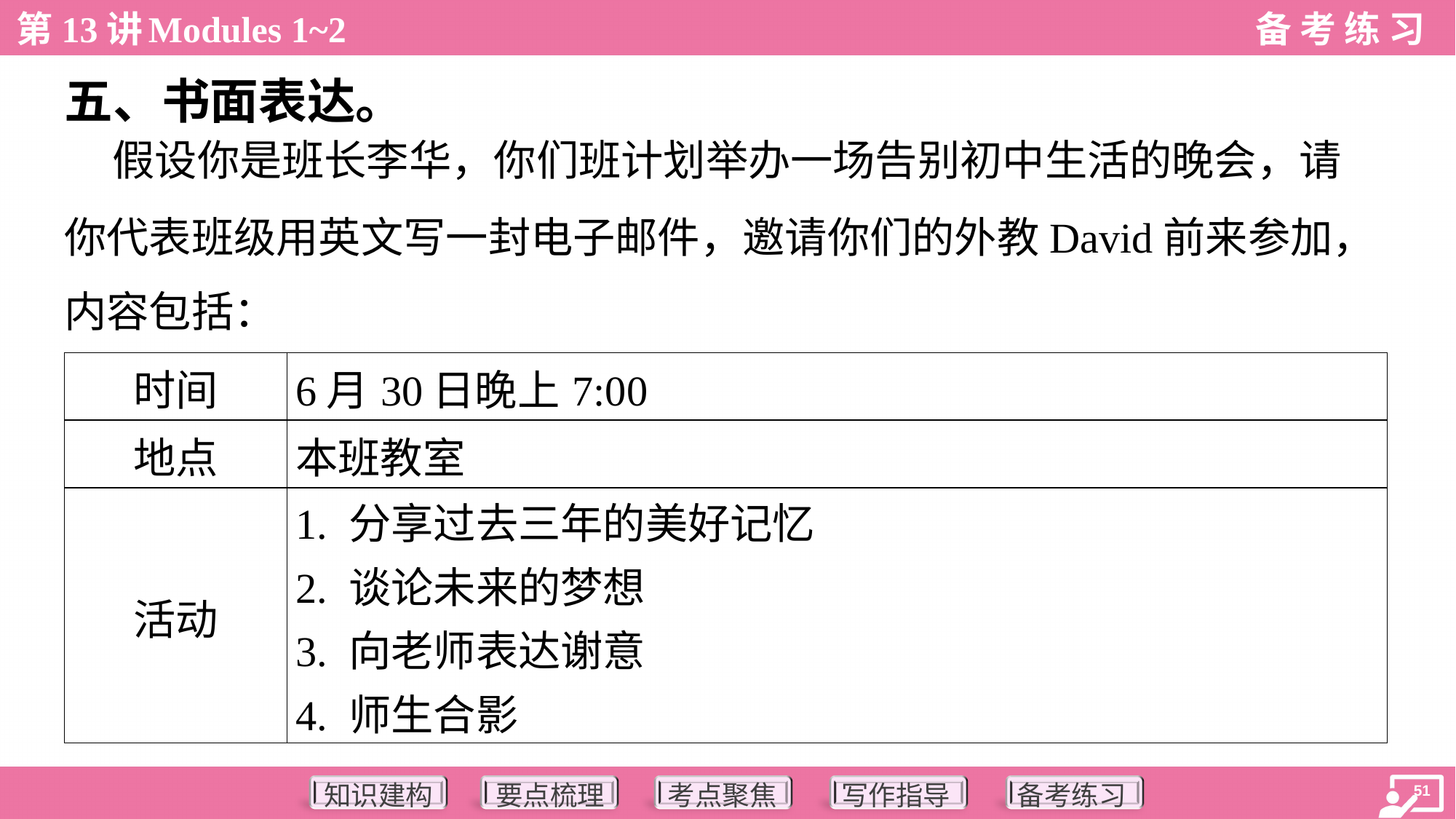

五、书面表达。
    假设你是班长李华，你们班计划举办一场告别初中生活的晚会，请
你代表班级用英文写一封电子邮件，邀请你们的外教David前来参加，
内容包括：
| 时间 | 6月30日晚上7:00 |
| --- | --- |
| 地点 | 本班教室 |
| 活动 | 1. 分享过去三年的美好记忆 2. 谈论未来的梦想 3. 向老师表达谢意 4. 师生合影 |